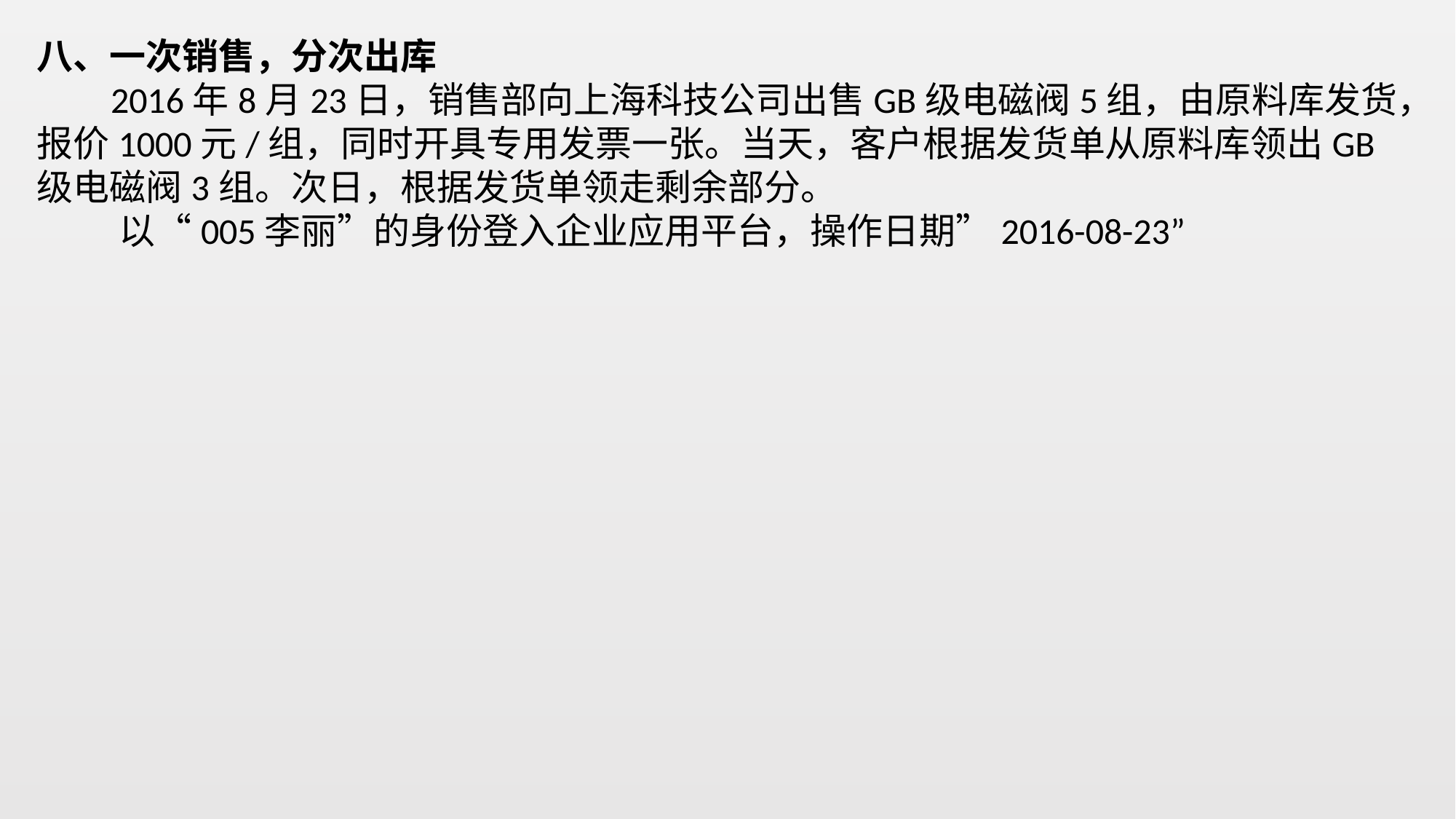

八、一次销售，分次出库
         2016年8月23日，销售部向上海科技公司出售GB级电磁阀5组，由原料库发货，报价1000元/组，同时开具专用发票一张。当天，客户根据发货单从原料库领出GB级电磁阀3组。次日，根据发货单领走剩余部分。
         以“005李丽”的身份登入企业应用平台，操作日期”2016-08-23”